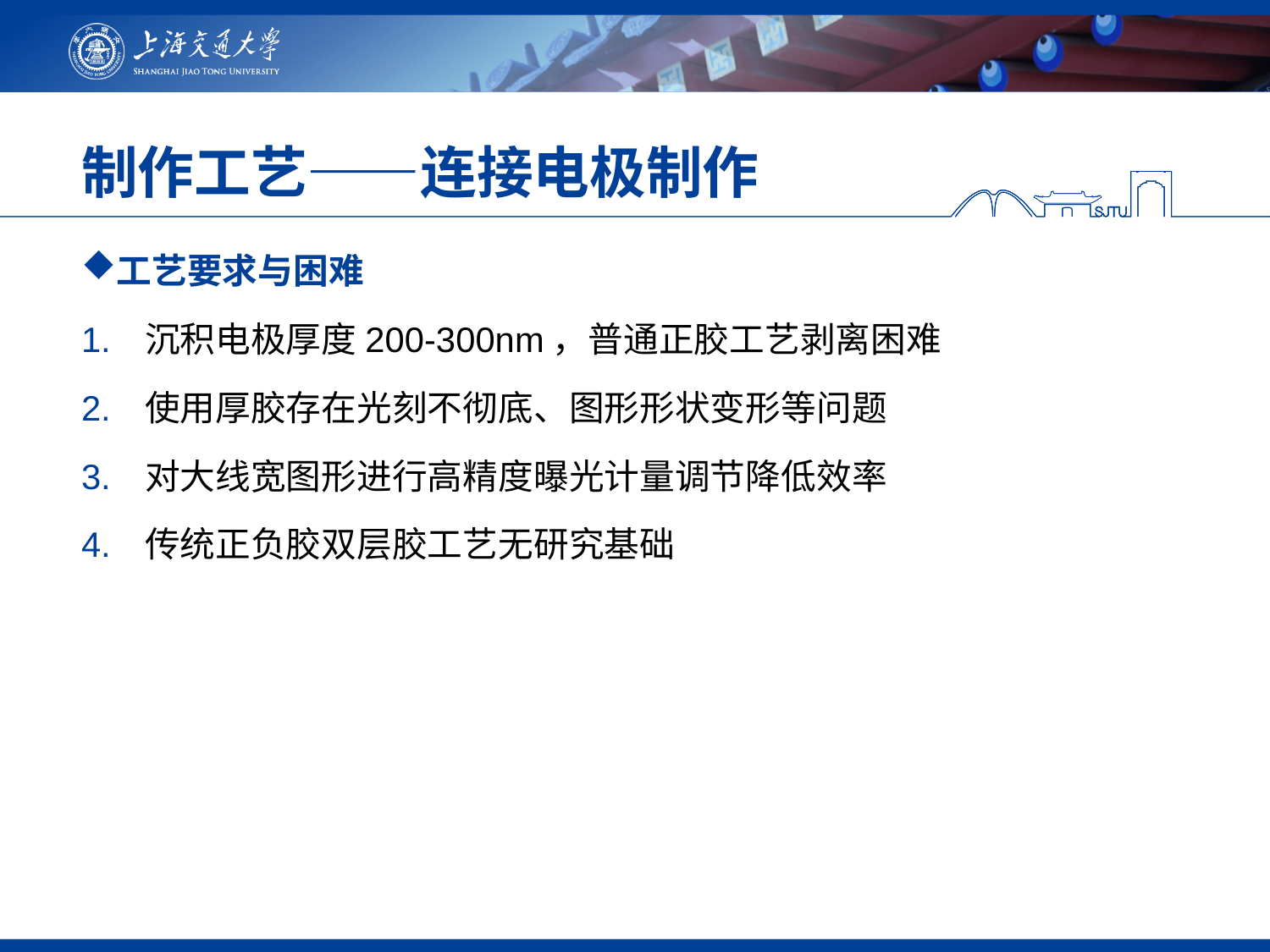

# 制作工艺——连接电极制作
工艺要求与困难
沉积电极厚度200-300nm，普通正胶工艺剥离困难
使用厚胶存在光刻不彻底、图形形状变形等问题
对大线宽图形进行高精度曝光计量调节降低效率
传统正负胶双层胶工艺无研究基础